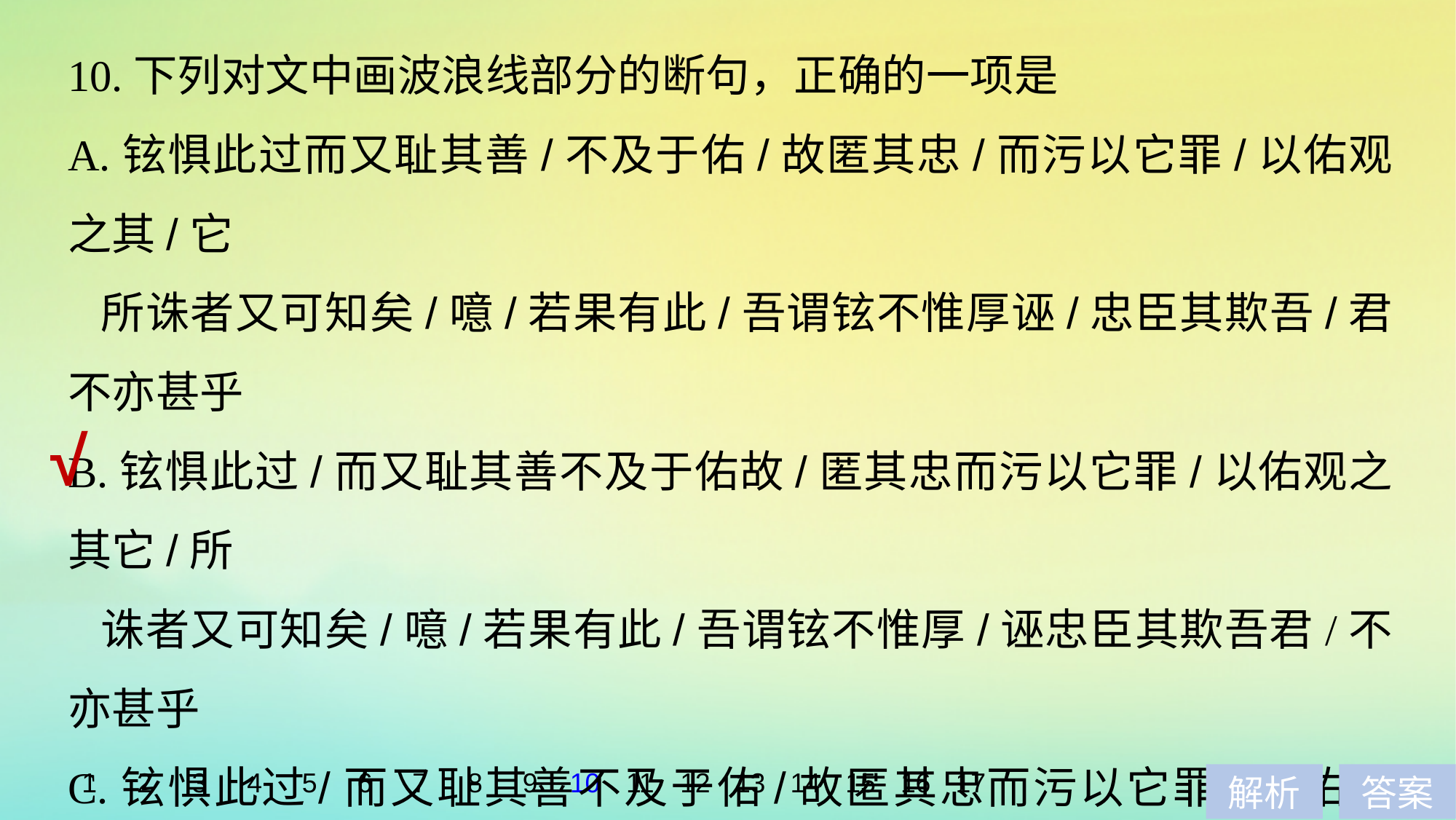

10.下列对文中画波浪线部分的断句，正确的一项是
A.铉惧此过而又耻其善/不及于佑/故匿其忠/而污以它罪/以佑观之其/它
  所诛者又可知矣/噫/若果有此/吾谓铉不惟厚诬/忠臣其欺吾/君不亦甚乎
B.铉惧此过/而又耻其善不及于佑故/匿其忠而污以它罪/以佑观之其它/所
  诛者又可知矣/噫/若果有此/吾谓铉不惟厚/诬忠臣其欺吾君/不亦甚乎
C.铉惧此过/而又耻其善不及于佑/故匿其忠而污以它罪/以佑观之/其它所
  诛者又可知矣/噫/若果有此/吾谓铉不惟厚诬忠臣/其欺吾君不亦甚乎
D.铉惧此过而又耻其善/不及于佑故/匿其忠而污以它罪/以佑观之/其它所
   诛者又可知矣/噫/若果有/此吾谓铉不惟厚诬/忠臣其欺吾/君不亦甚乎
√
1
2
3
4
5
6
7
8
9
10
11
12
13
14
15
16
17
解析
答案